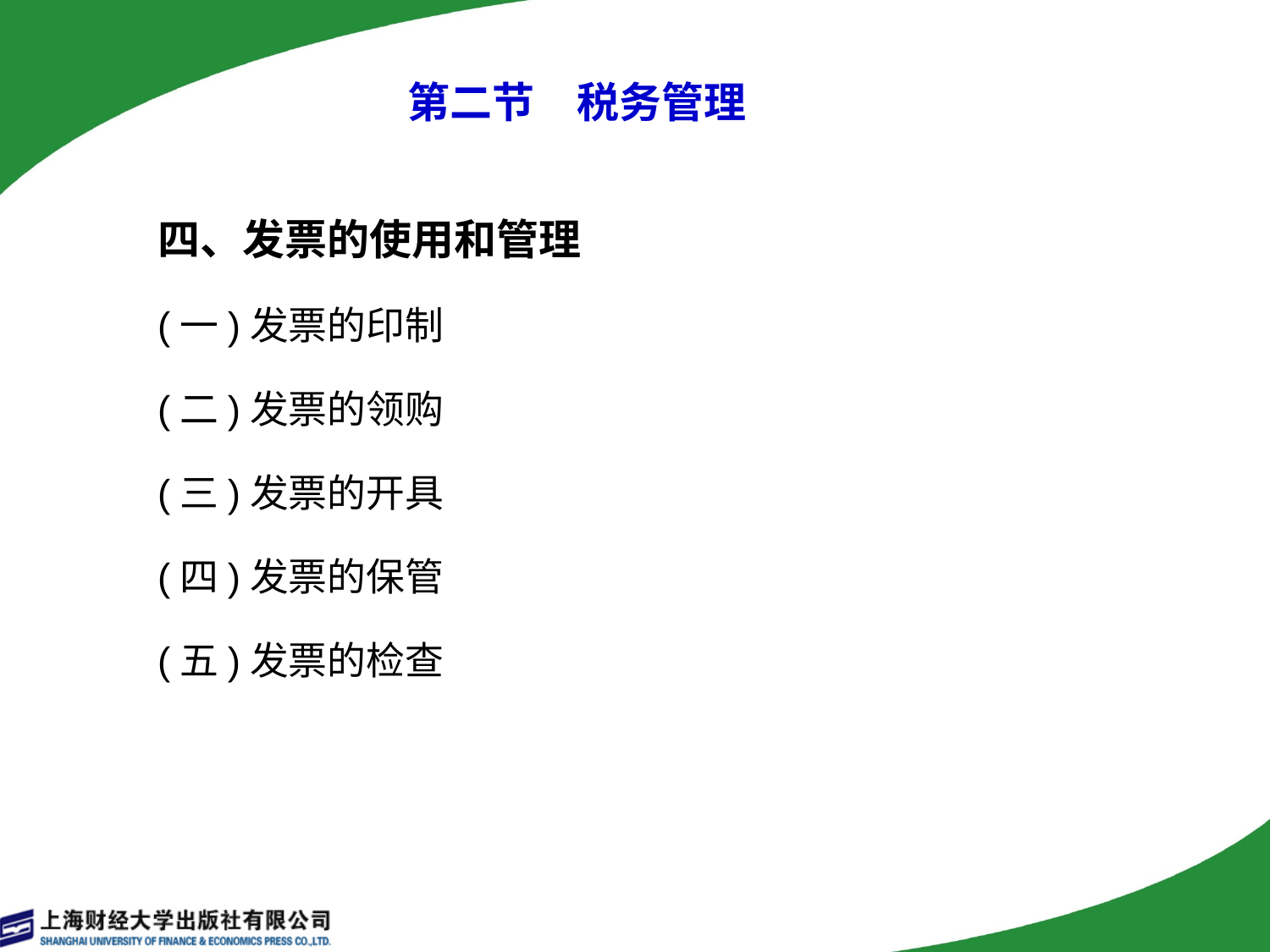

# 第二节　税务管理
四、发票的使用和管理
(一)发票的印制
(二)发票的领购
(三)发票的开具
(四)发票的保管
(五)发票的检查